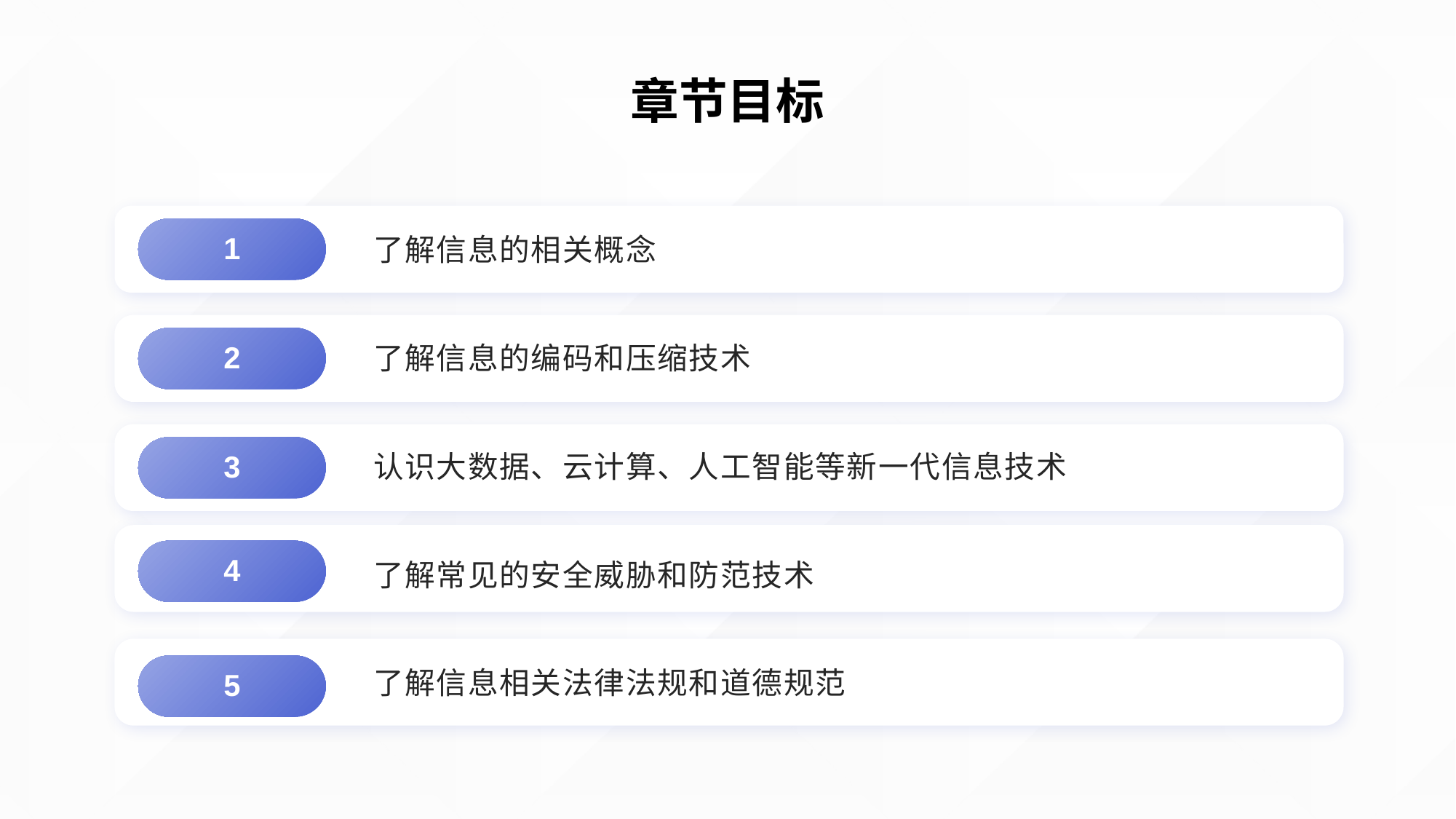

# 章节目标

了解信息的相关概念
1

了解信息的编码和压缩技术
2

认识大数据、云计算、人工智能等新一代信息技术
3

了解常见的安全威胁和防范技术
4

了解信息相关法律法规和道德规范
5